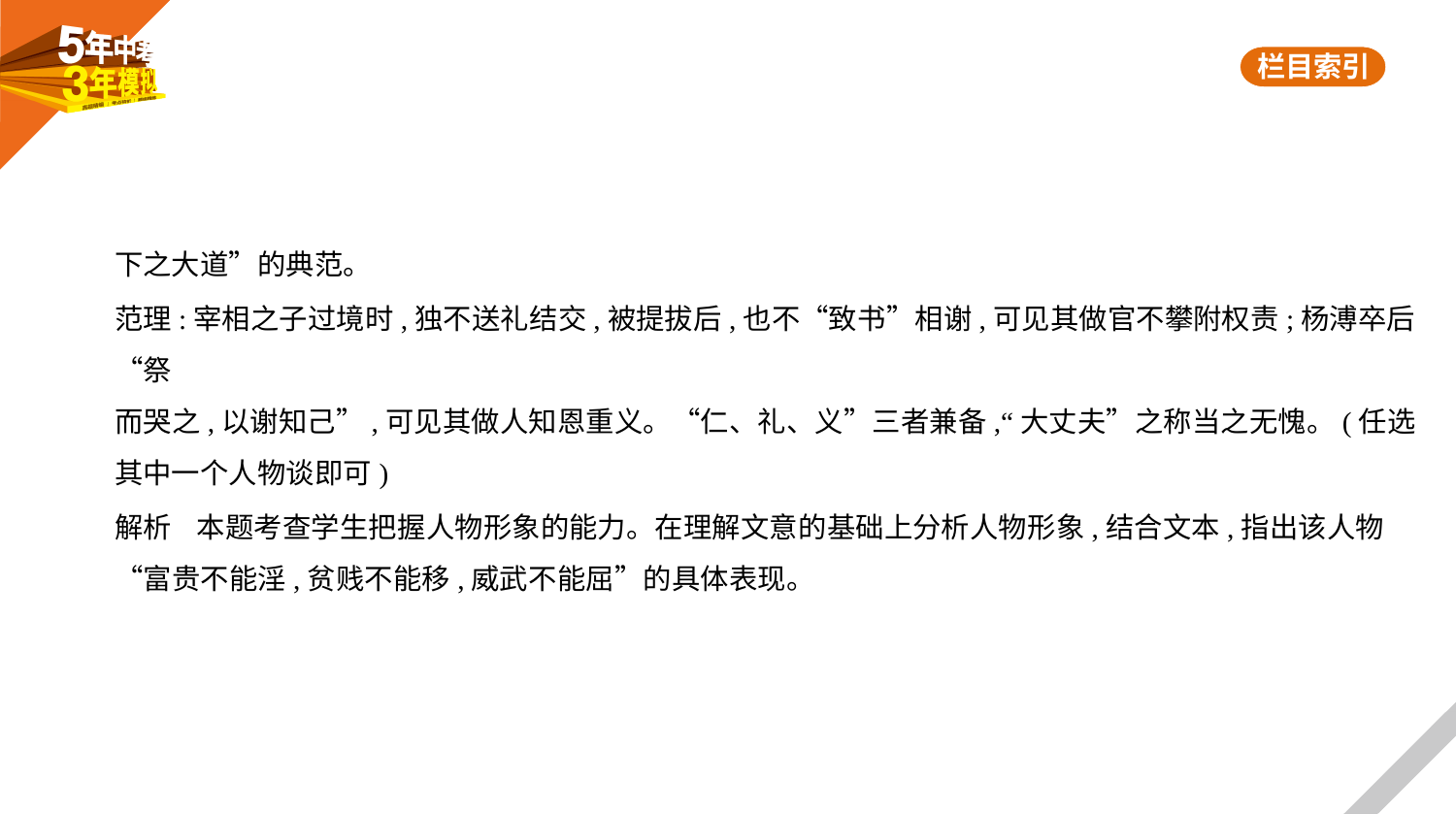

下之大道”的典范。
范理:宰相之子过境时,独不送礼结交,被提拔后,也不“致书”相谢,可见其做官不攀附权责;杨溥卒后“祭
而哭之,以谢知己”,可见其做人知恩重义。“仁、礼、义”三者兼备,“大丈夫”之称当之无愧。(任选
其中一个人物谈即可)
解析    本题考查学生把握人物形象的能力。在理解文意的基础上分析人物形象,结合文本,指出该人物
“富贵不能淫,贫贱不能移,威武不能屈”的具体表现。